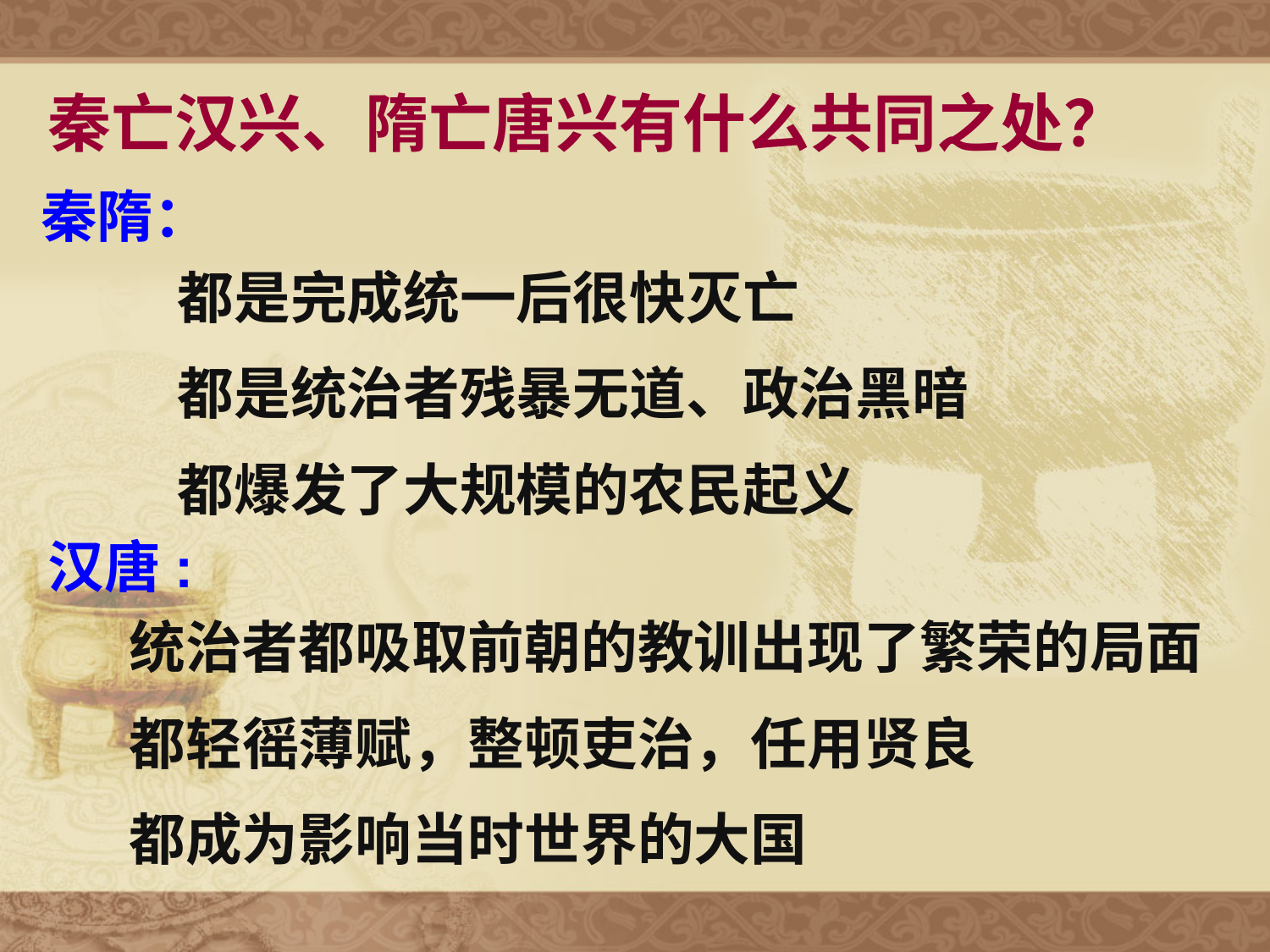

秦亡汉兴、隋亡唐兴有什么共同之处？
秦隋：
都是完成统一后很快灭亡
都是统治者残暴无道、政治黑暗
都爆发了大规模的农民起义
汉唐:
统治者都吸取前朝的教训出现了繁荣的局面
都轻徭薄赋，整顿吏治，任用贤良
都成为影响当时世界的大国